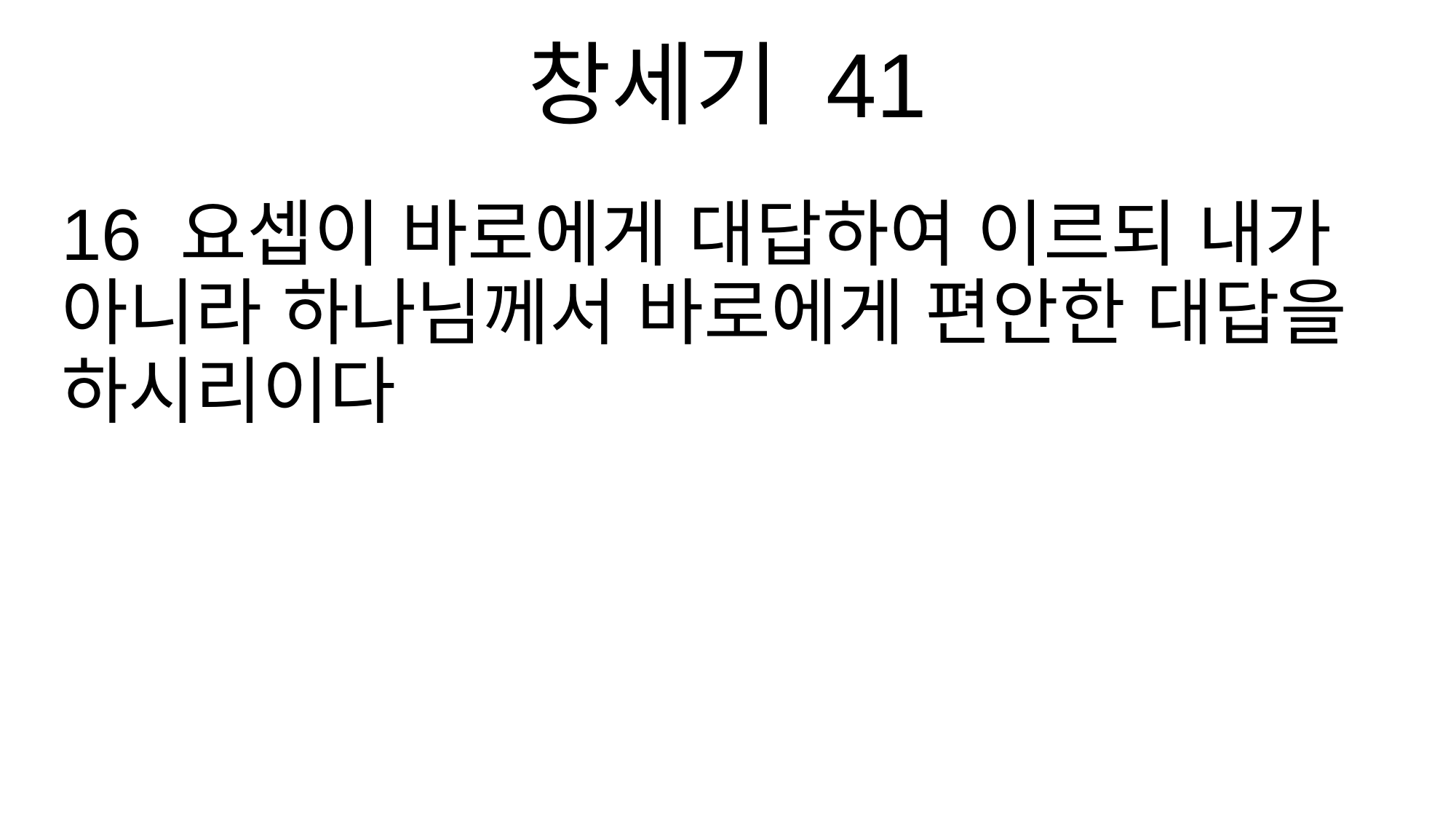

창세기 41
16 요셉이 바로에게 대답하여 이르되 내가 아니라 하나님께서 바로에게 편안한 대답을 하시리이다